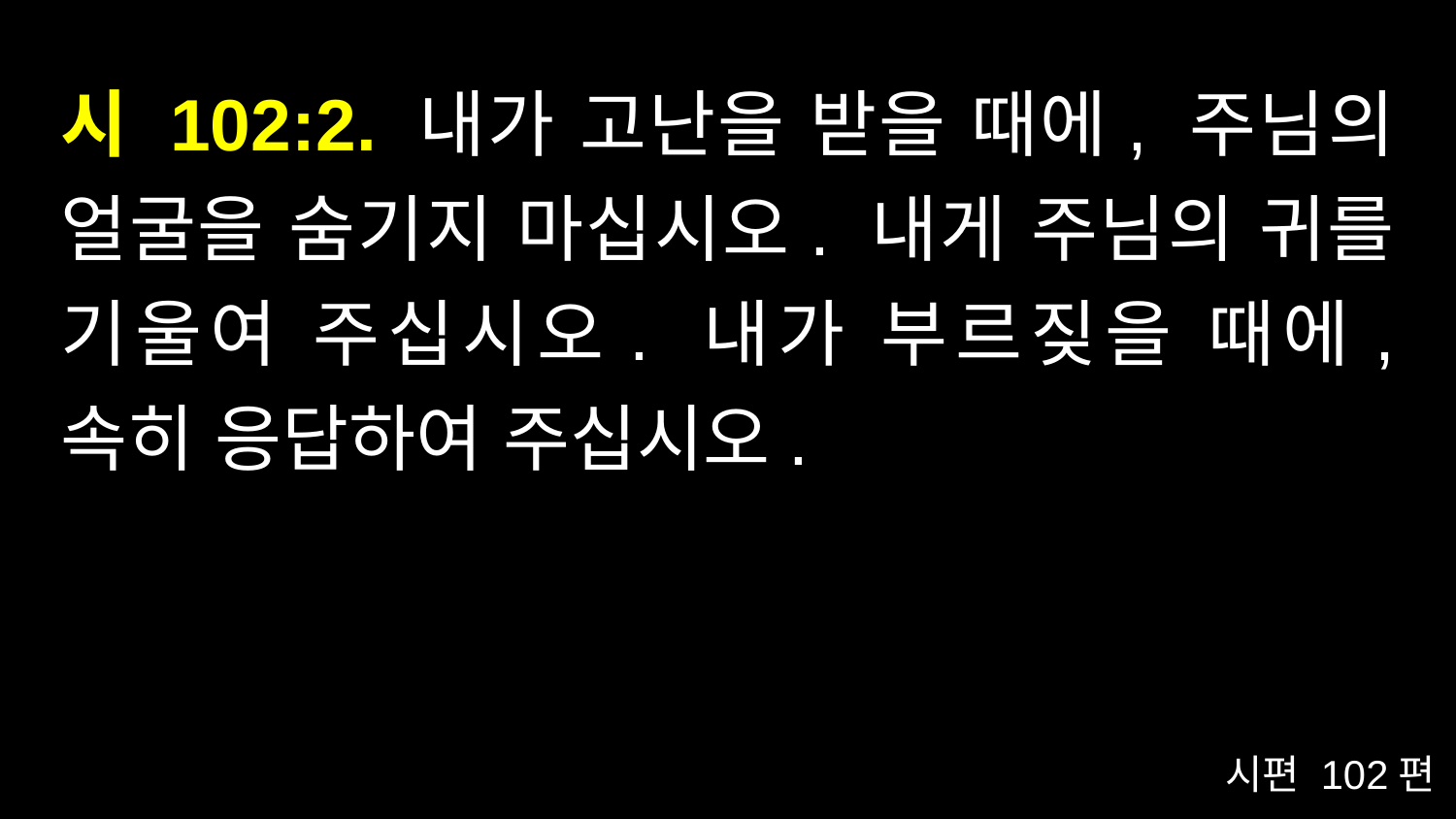

# 시 102:2. 내가 고난을 받을 때에, 주님의 얼굴을 숨기지 마십시오. 내게 주님의 귀를 기울여 주십시오. 내가 부르짖을 때에, 속히 응답하여 주십시오.
시편 102편